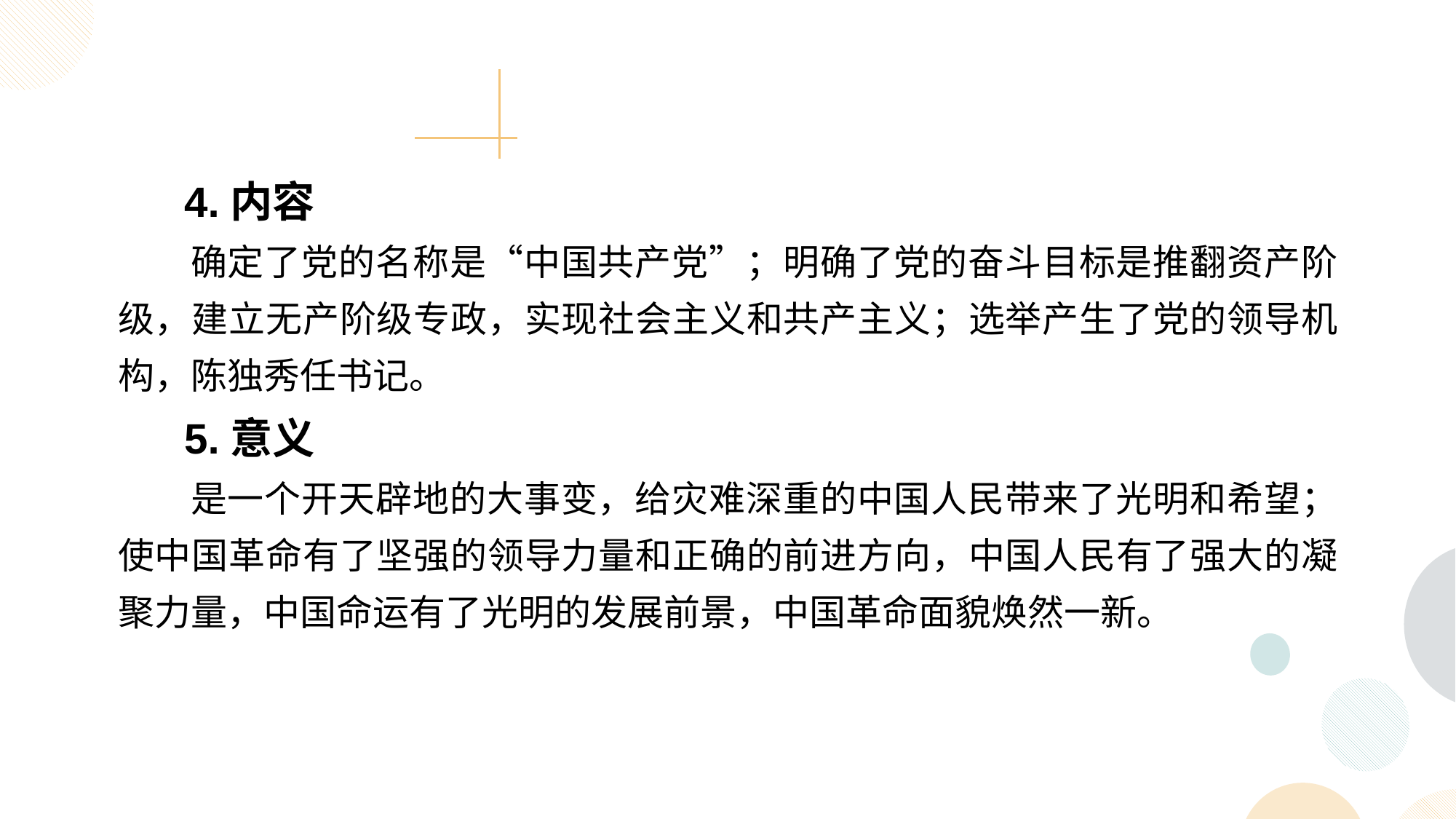

4.内容
 确定了党的名称是“中国共产党”；明确了党的奋斗目标是推翻资产阶级，建立无产阶级专政，实现社会主义和共产主义；选举产生了党的领导机构，陈独秀任书记。
 5.意义
 是一个开天辟地的大事变，给灾难深重的中国人民带来了光明和希望；使中国革命有了坚强的领导力量和正确的前进方向，中国人民有了强大的凝聚力量，中国命运有了光明的发展前景，中国革命面貌焕然一新。